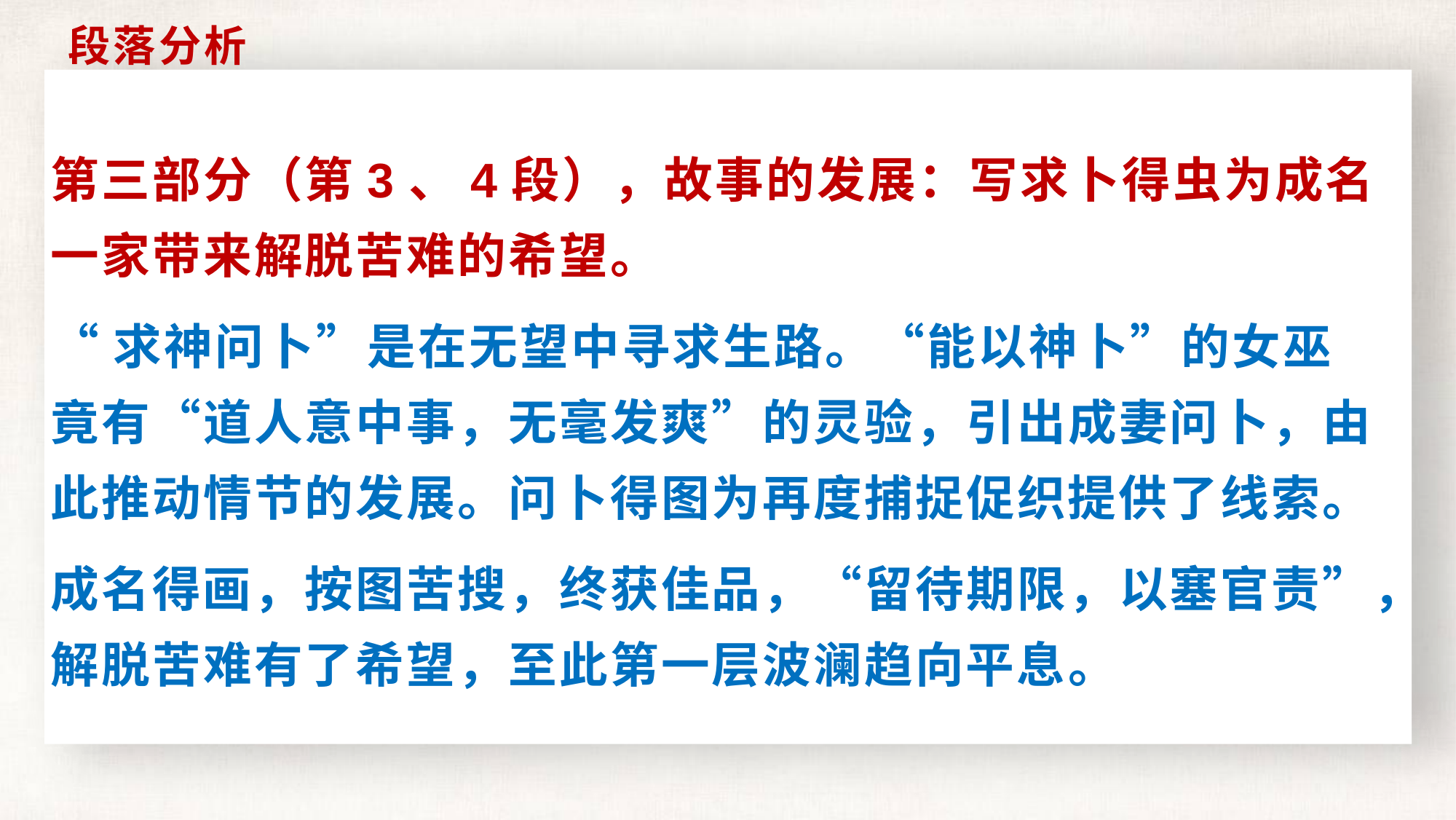

# 段落分析
第三部分（第3、4段），故事的发展：写求卜得虫为成名一家带来解脱苦难的希望。
“求神问卜”是在无望中寻求生路。“能以神卜”的女巫竟有“道人意中事，无毫发爽”的灵验，引出成妻问卜，由此推动情节的发展。问卜得图为再度捕捉促织提供了线索。
成名得画，按图苦搜，终获佳品，“留待期限，以塞官责”，解脱苦难有了希望，至此第一层波澜趋向平息。